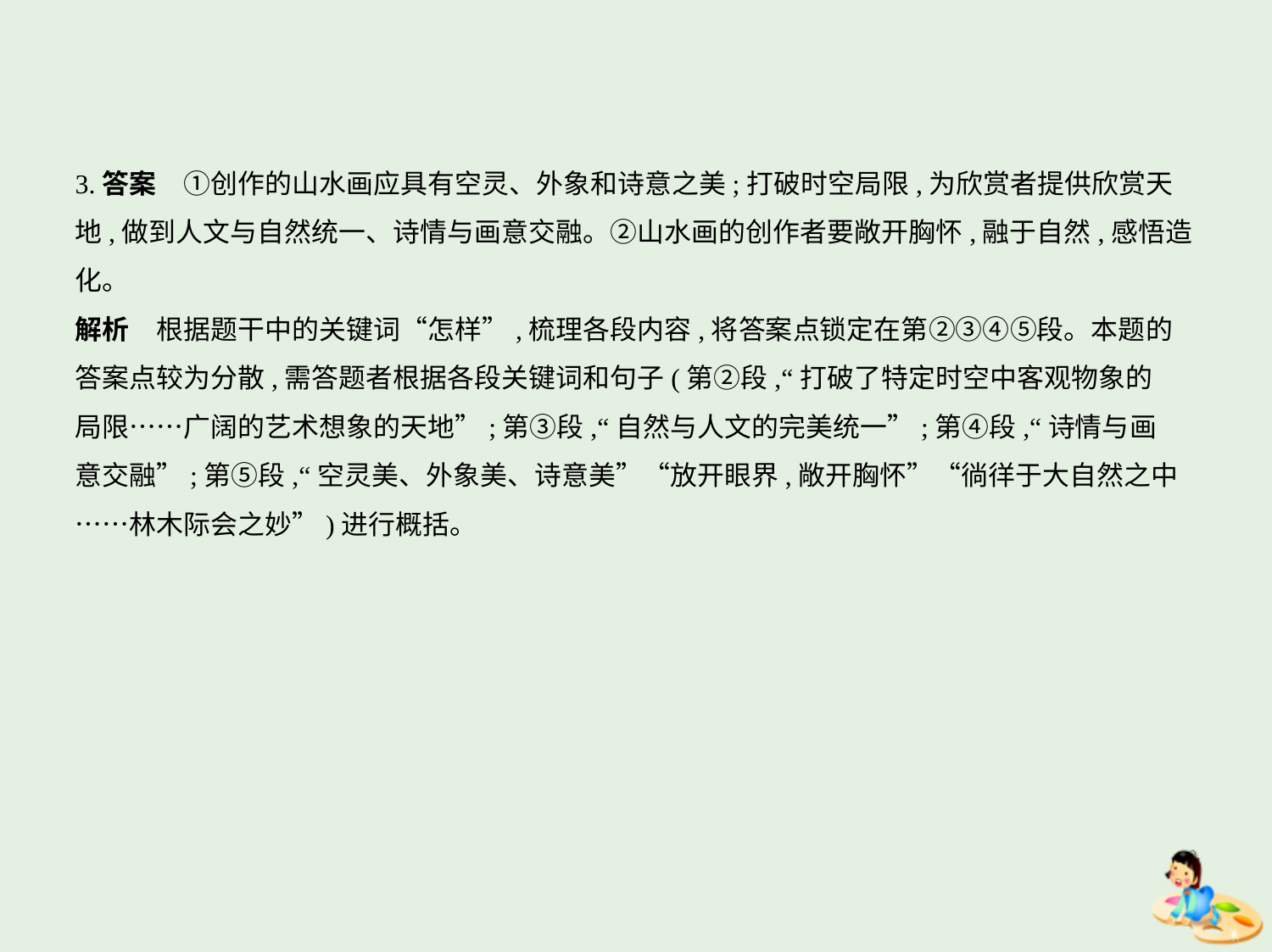

3.答案　①创作的山水画应具有空灵、外象和诗意之美;打破时空局限,为欣赏者提供欣赏天
地,做到人文与自然统一、诗情与画意交融。②山水画的创作者要敞开胸怀,融于自然,感悟造
化。
解析　根据题干中的关键词“怎样”,梳理各段内容,将答案点锁定在第②③④⑤段。本题的
答案点较为分散,需答题者根据各段关键词和句子(第②段,“打破了特定时空中客观物象的
局限……广阔的艺术想象的天地”;第③段,“自然与人文的完美统一”;第④段,“诗情与画
意交融”;第⑤段,“空灵美、外象美、诗意美”“放开眼界,敞开胸怀”“徜徉于大自然之中
……林木际会之妙”)进行概括。